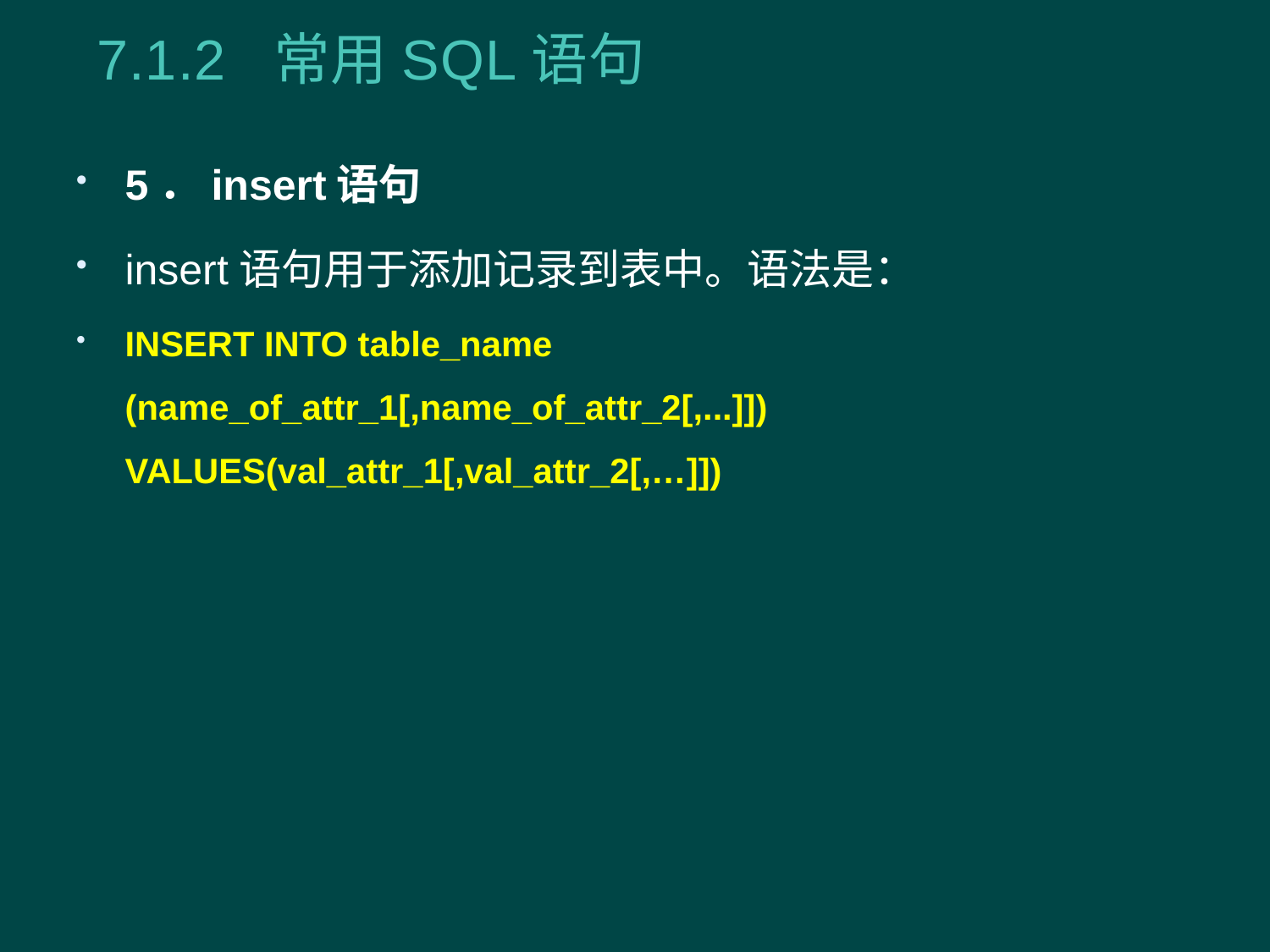

7.1.2  常用SQL语句

5．insert语句
insert语句用于添加记录到表中。语法是：
INSERT INTO table_name (name_of_attr_1[,name_of_attr_2[,...]]) VALUES(val_attr_1[,val_attr_2[,…]])